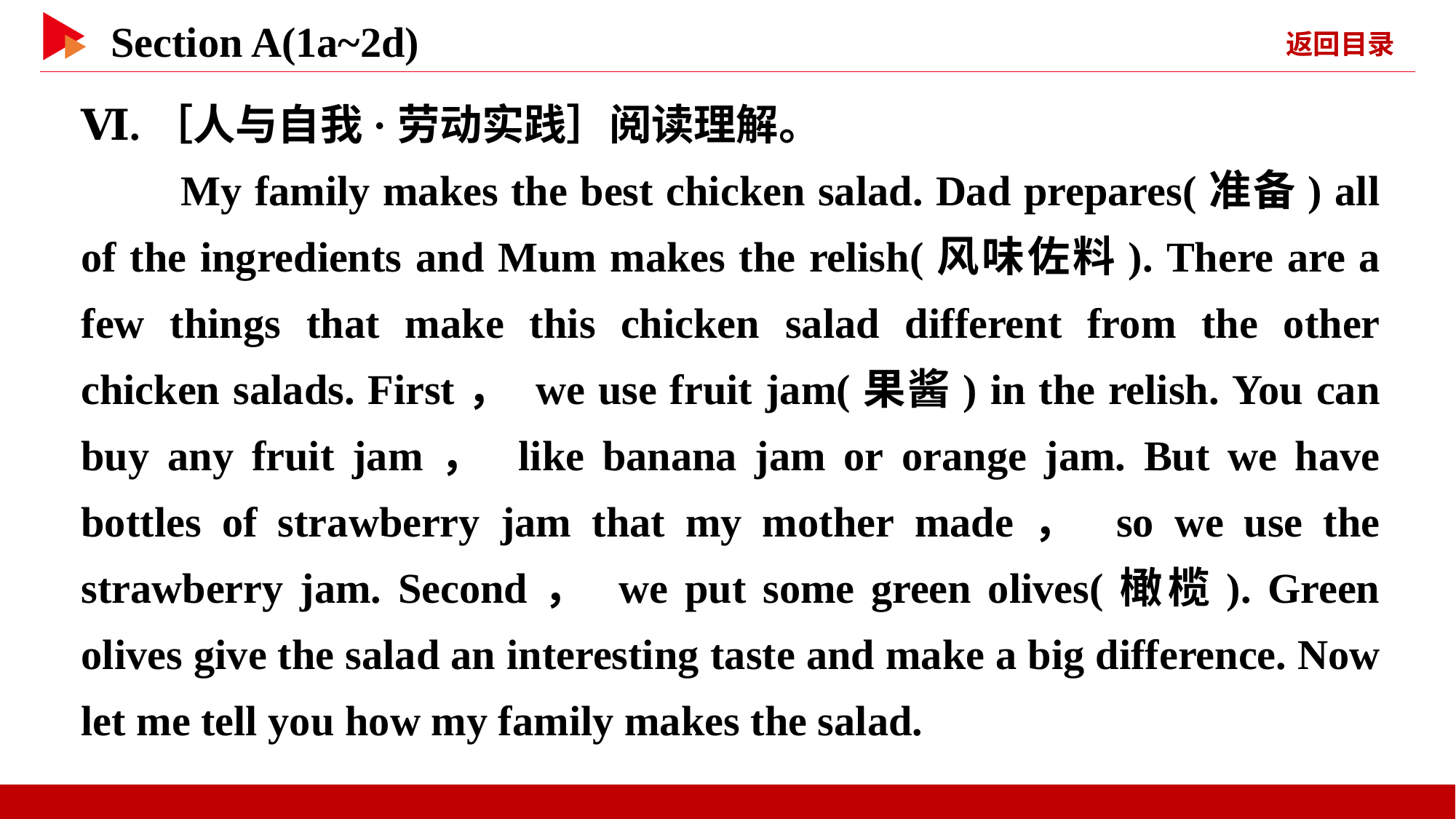

Ⅵ.［人与自我·劳动实践］阅读理解。
　　My family makes the best chicken salad. Dad prepares(准备) all of the ingredients and Mum makes the relish(风味佐料). There are a few things that make this chicken salad different from the other chicken salads. First， we use fruit jam(果酱) in the relish. You can buy any fruit jam， like banana jam or orange jam. But we have bottles of strawberry jam that my mother made， so we use the strawberry jam. Second， we put some green olives(橄榄). Green olives give the salad an interesting taste and make a big difference. Now let me tell you how my family makes the salad.